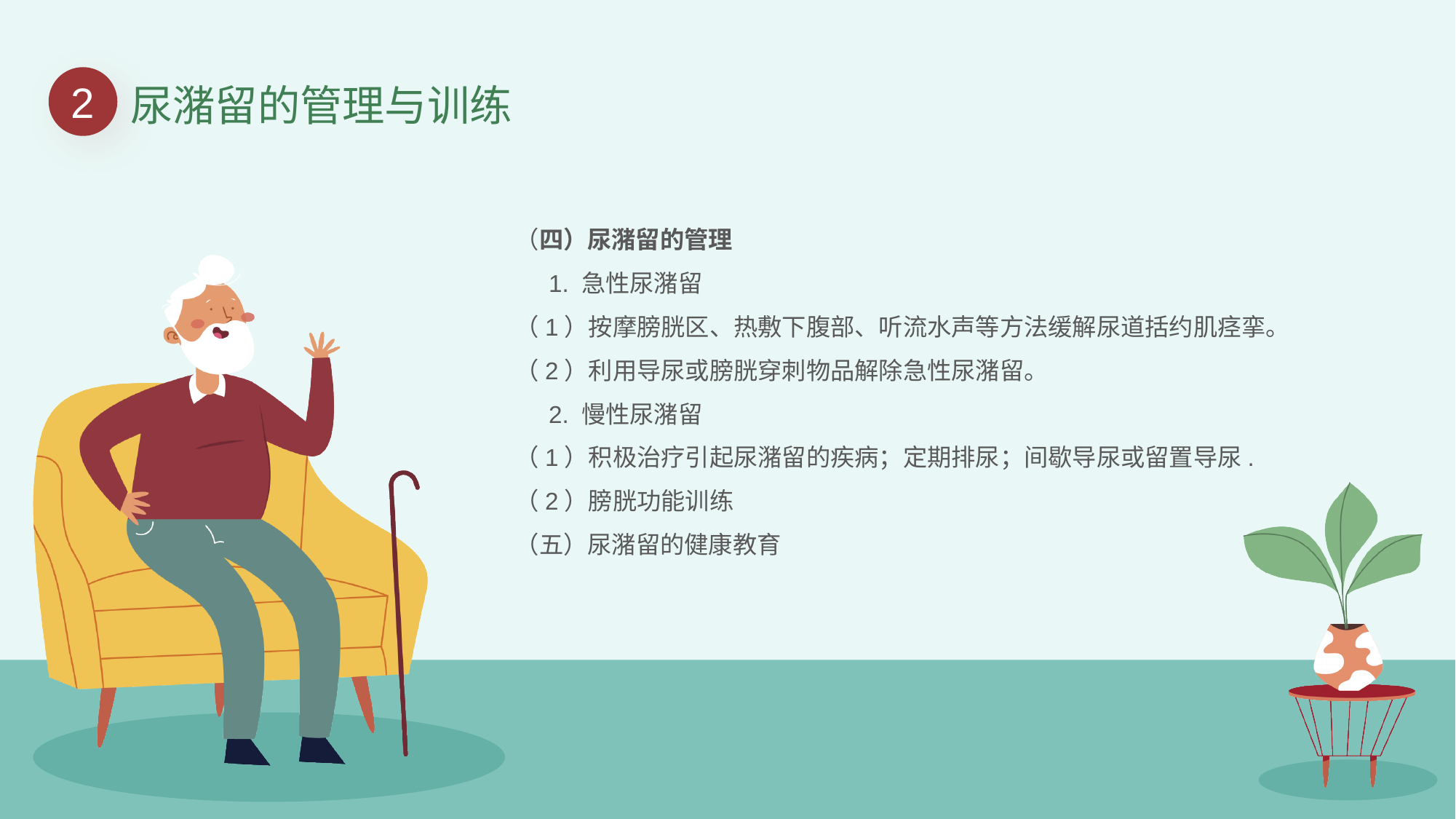

2
尿潴留的管理与训练
（四）尿潴留的管理
     1. 急性尿潴留
（1）按摩膀胱区、热敷下腹部、听流水声等方法缓解尿道括约肌痉挛。
（2）利用导尿或膀胱穿刺物品解除急性尿潴留。
     2. 慢性尿潴留
（1）积极治疗引起尿潴留的疾病；定期排尿；间歇导尿或留置导尿.
（2）膀胱功能训练
（五）尿潴留的健康教育